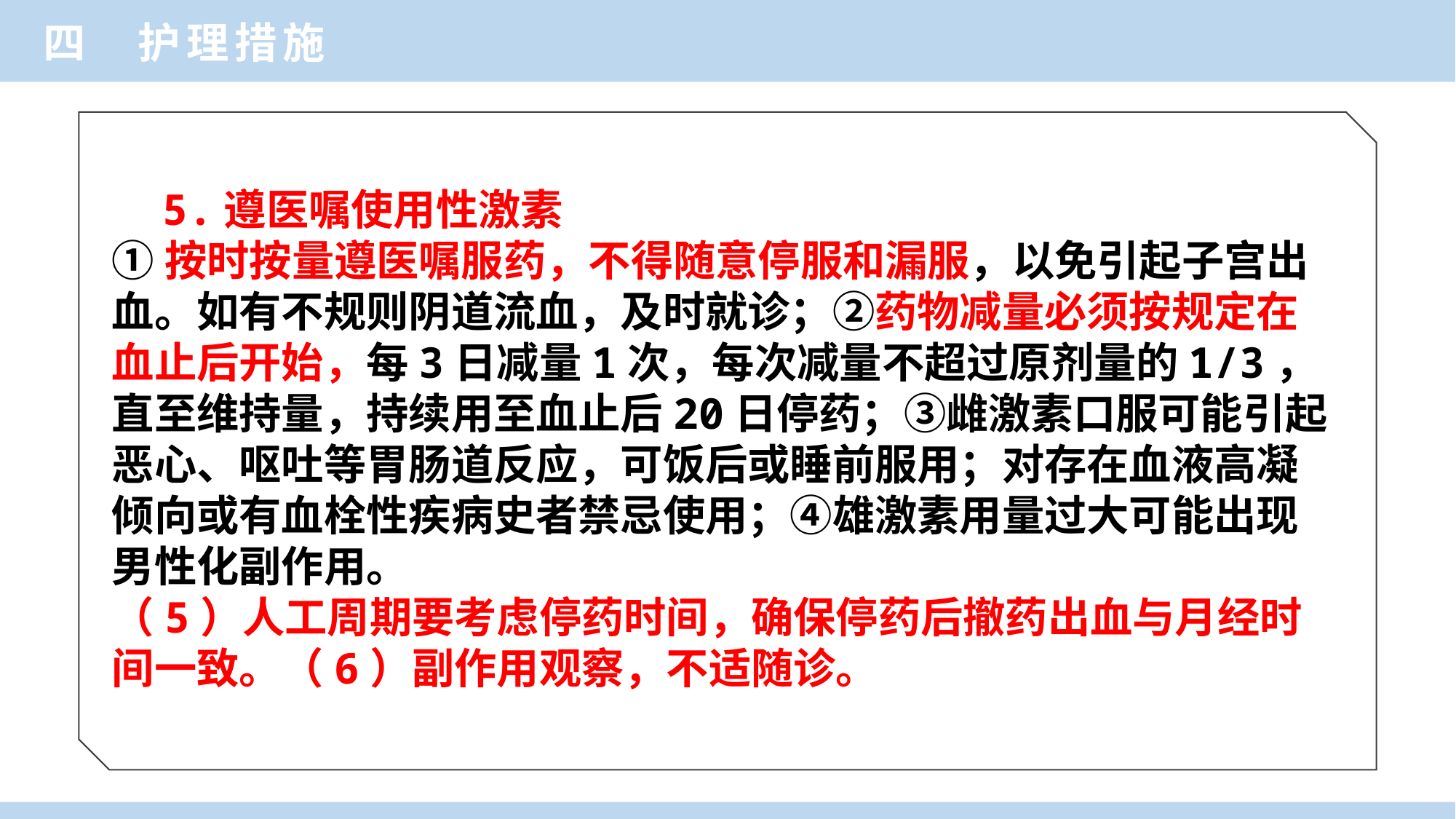

四   护理措施

  5.遵医嘱使用性激素
①按时按量遵医嘱服药，不得随意停服和漏服，以免引起子宫出血。如有不规则阴道流血，及时就诊；②药物减量必须按规定在血止后开始，每3日减量1次，每次减量不超过原剂量的1/3，直至维持量，持续用至血止后20日停药；③雌激素口服可能引起恶心、呕吐等胃肠道反应，可饭后或睡前服用；对存在血液高凝倾向或有血栓性疾病史者禁忌使用；④雄激素用量过大可能出现男性化副作用。
（5）人工周期要考虑停药时间，确保停药后撤药出血与月经时间一致。（6）副作用观察，不适随诊。